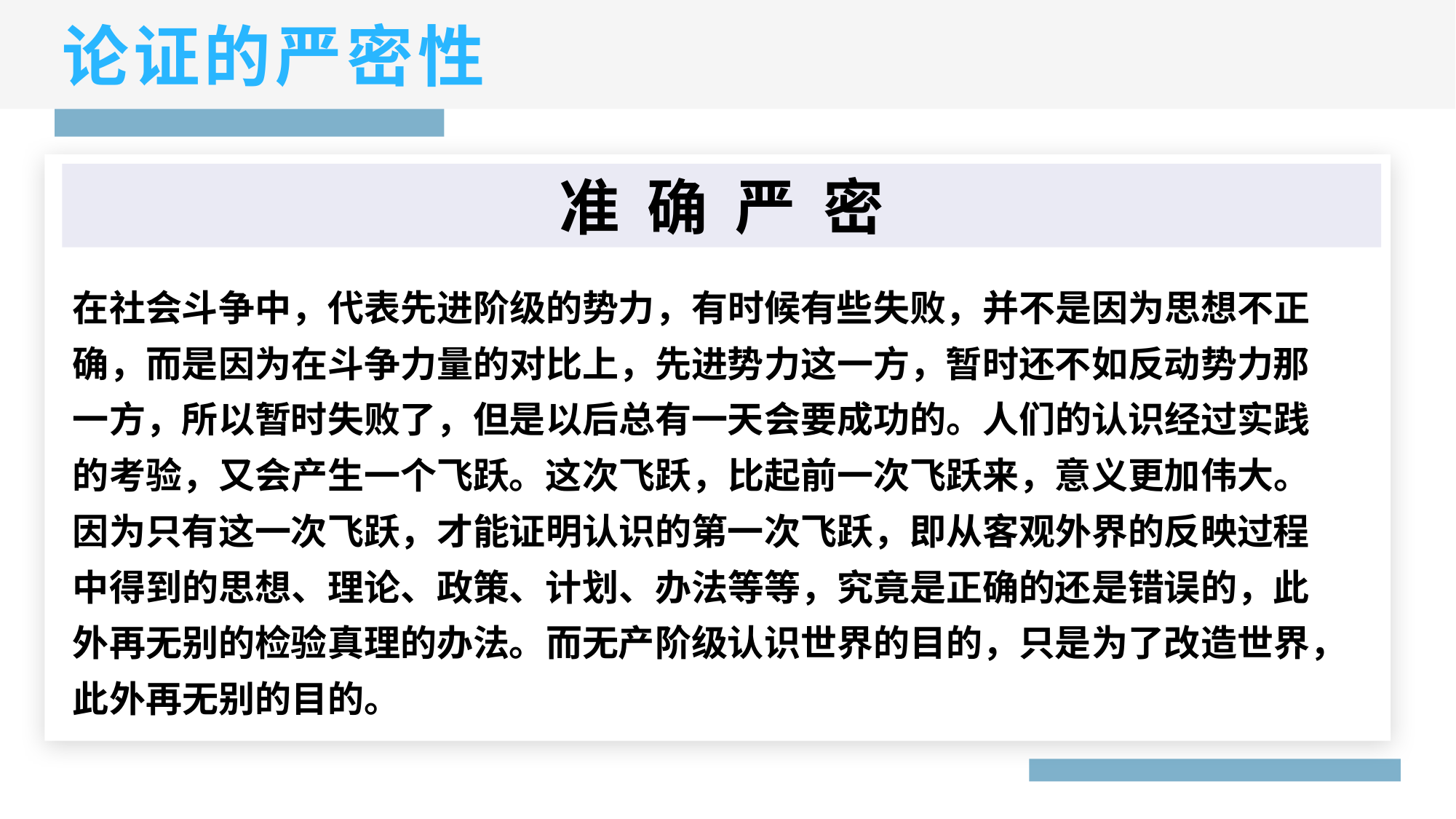

论证的严密性

准  确  严  密
在社会斗争中，代表先进阶级的势力，有时候有些失败，并不是因为思想不正确，而是因为在斗争力量的对比上，先进势力这一方，暂时还不如反动势力那一方，所以暂时失败了，但是以后总有一天会要成功的。人们的认识经过实践的考验，又会产生一个飞跃。这次飞跃，比起前一次飞跃来，意义更加伟大。因为只有这一次飞跃，才能证明认识的第一次飞跃，即从客观外界的反映过程中得到的思想、理论、政策、计划、办法等等，究竟是正确的还是错误的，此外再无别的检验真理的办法。而无产阶级认识世界的目的，只是为了改造世界，此外再无别的目的。